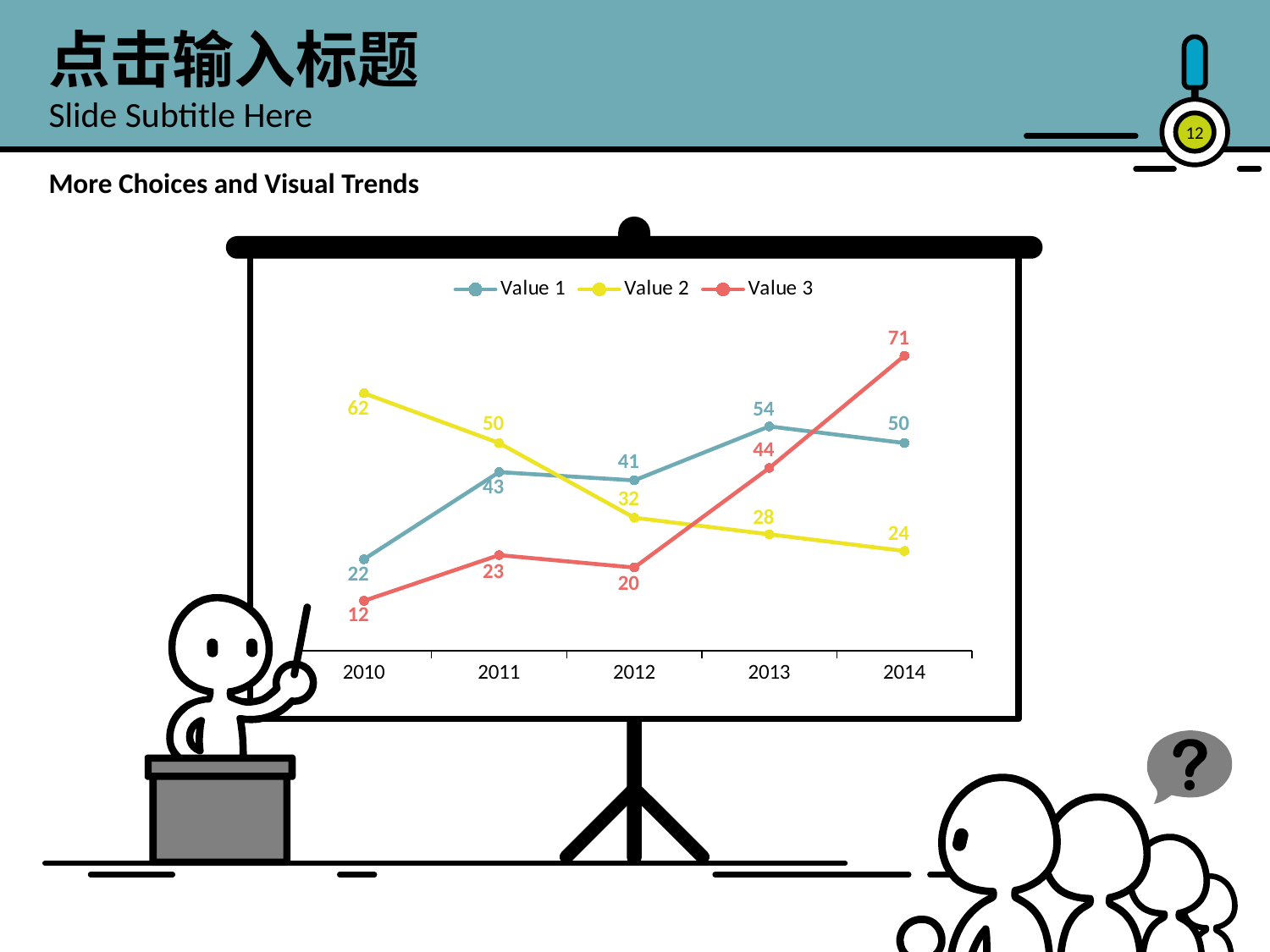

点击输入标题
Slide Subtitle Here
12
More Choices and Visual Trends

### Chart

| Category | Value 1 | Value 2 | Value 3 |
|---|---|---|---|
| 2010 | 22.0 | 62.0 | 12.0 |
| 2011 | 43.0 | 50.0 | 23.0 |
| 2012 | 41.0 | 32.0 | 20.0 |
| 2013 | 54.0 | 28.0 | 44.0 |
| 2014 | 50.0 | 24.0 | 71.0 |